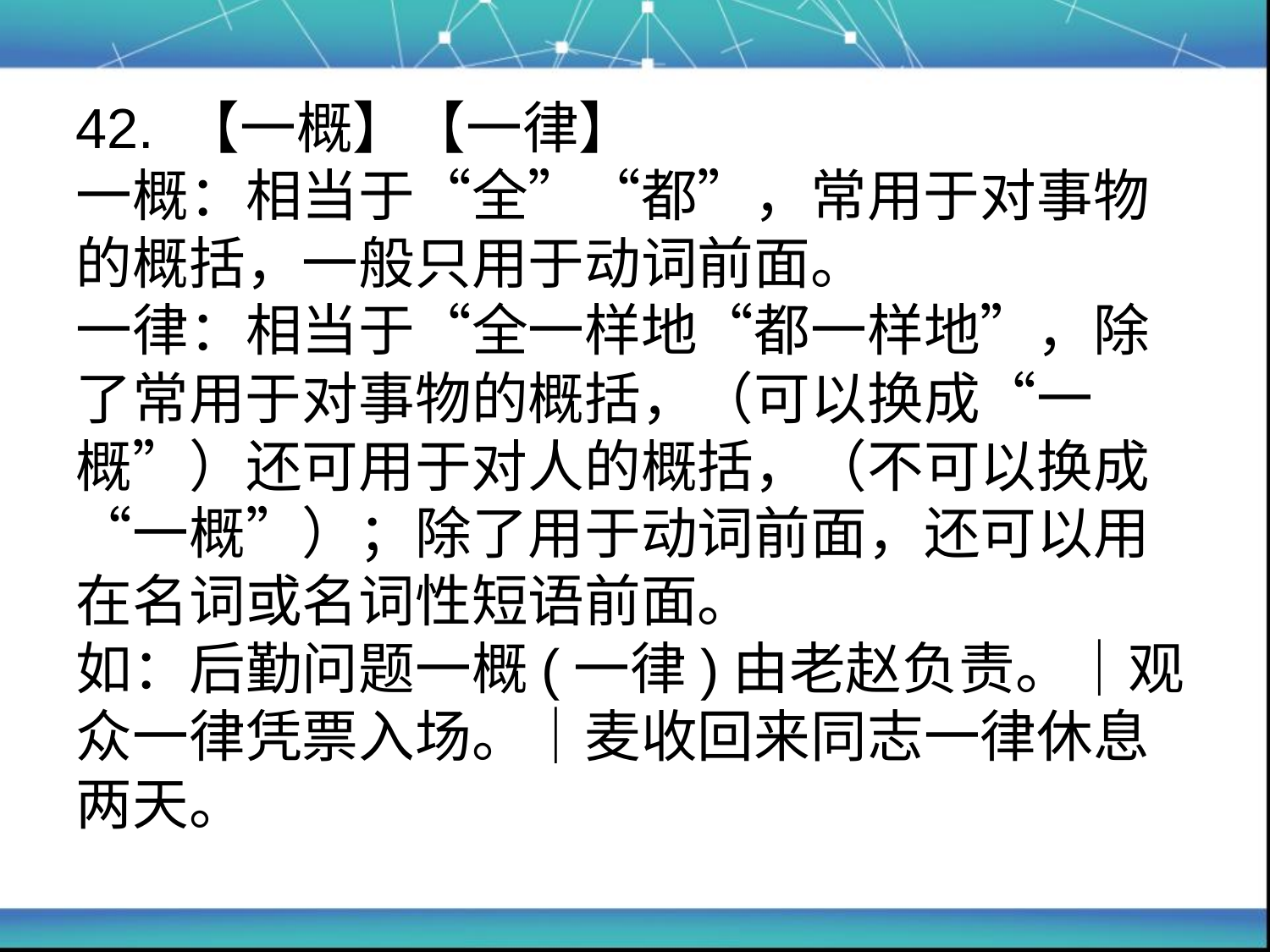

# 42. 【一概】【一律】 一概：相当于“全”“都”，常用于对事物的概括，一般只用于动词前面。 一律：相当于“全一样地“都一样地”，除了常用于对事物的概括，（可以换成“一概”）还可用于对人的概括，（不可以换成“一概”）；除了用于动词前面，还可以用在名词或名词性短语前面。 如：后勤问题一概(一律)由老赵负责。｜观众一律凭票入场。｜麦收回来同志一律休息两天。